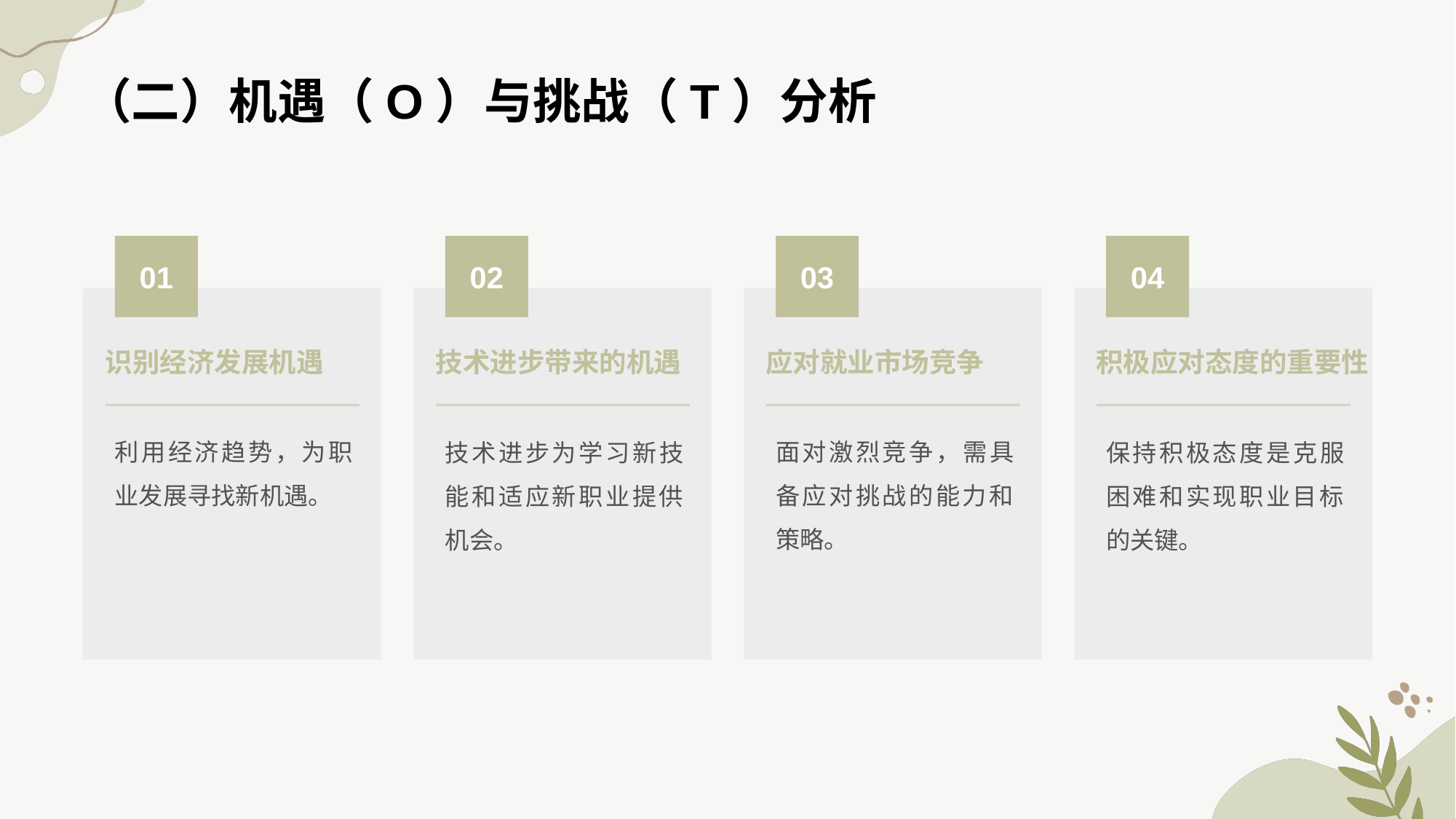

（二）机遇（O）与挑战（T）分析
01
02
03
04

识别经济发展机遇
应对就业市场竞争
技术进步带来的机遇
积极应对态度的重要性
利用经济趋势，为职业发展寻找新机遇。
面对激烈竞争，需具备应对挑战的能力和策略。
技术进步为学习新技能和适应新职业提供机会。
保持积极态度是克服困难和实现职业目标的关键。